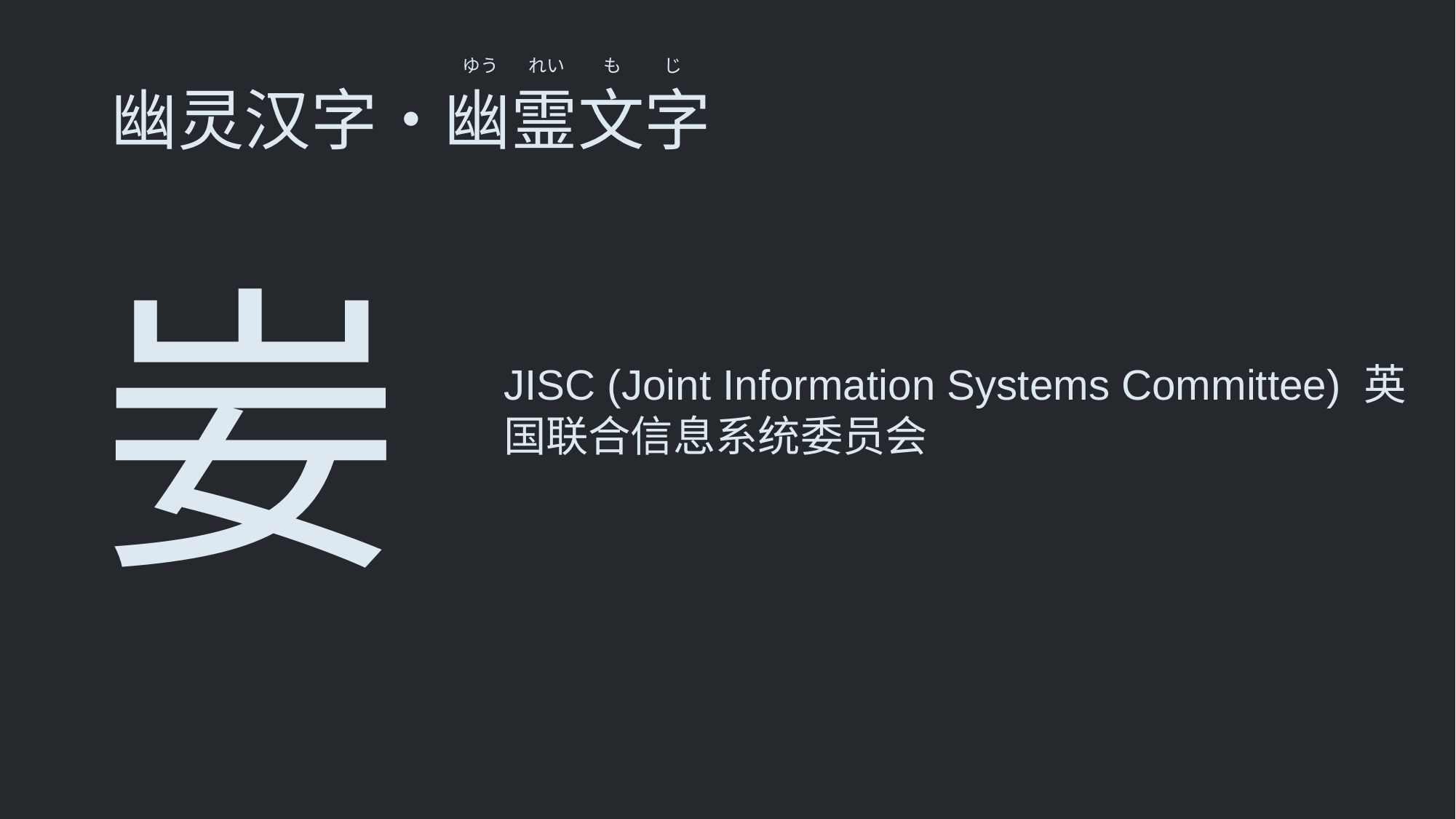

幽灵汉字・幽霊文字
ゆう　   れい　     も　      じ
妛
JISC (Joint Information Systems Committee) 英国联合信息系统委员会